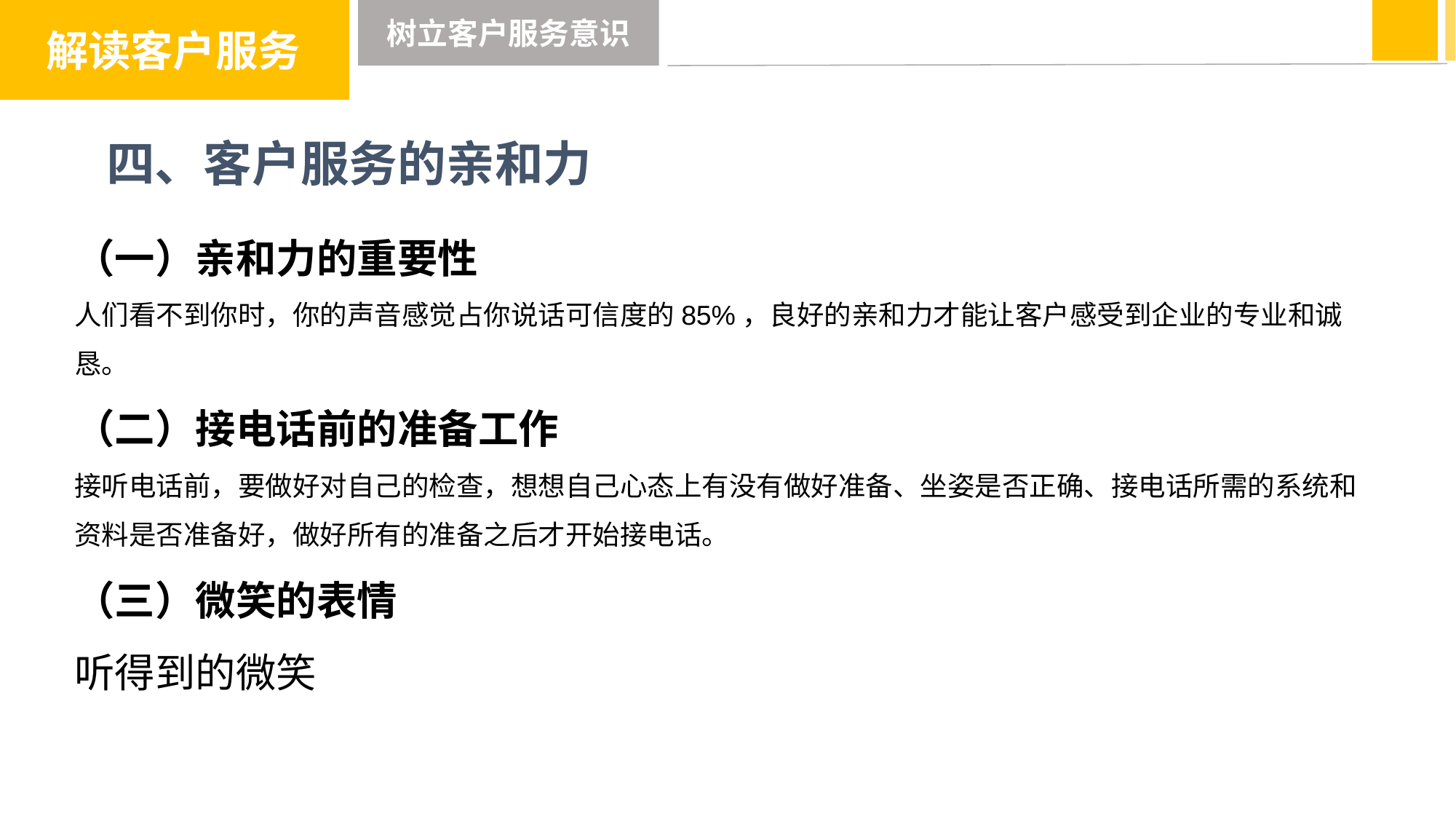

解读客户服务
树立客户服务意识

四、客户服务的亲和力
（一）亲和力的重要性
人们看不到你时，你的声音感觉占你说话可信度的85%，良好的亲和力才能让客户感受到企业的专业和诚恳。
（二）接电话前的准备工作
接听电话前，要做好对自己的检查，想想自己心态上有没有做好准备、坐姿是否正确、接电话所需的系统和资料是否准备好，做好所有的准备之后才开始接电话。
（三）微笑的表情
听得到的微笑